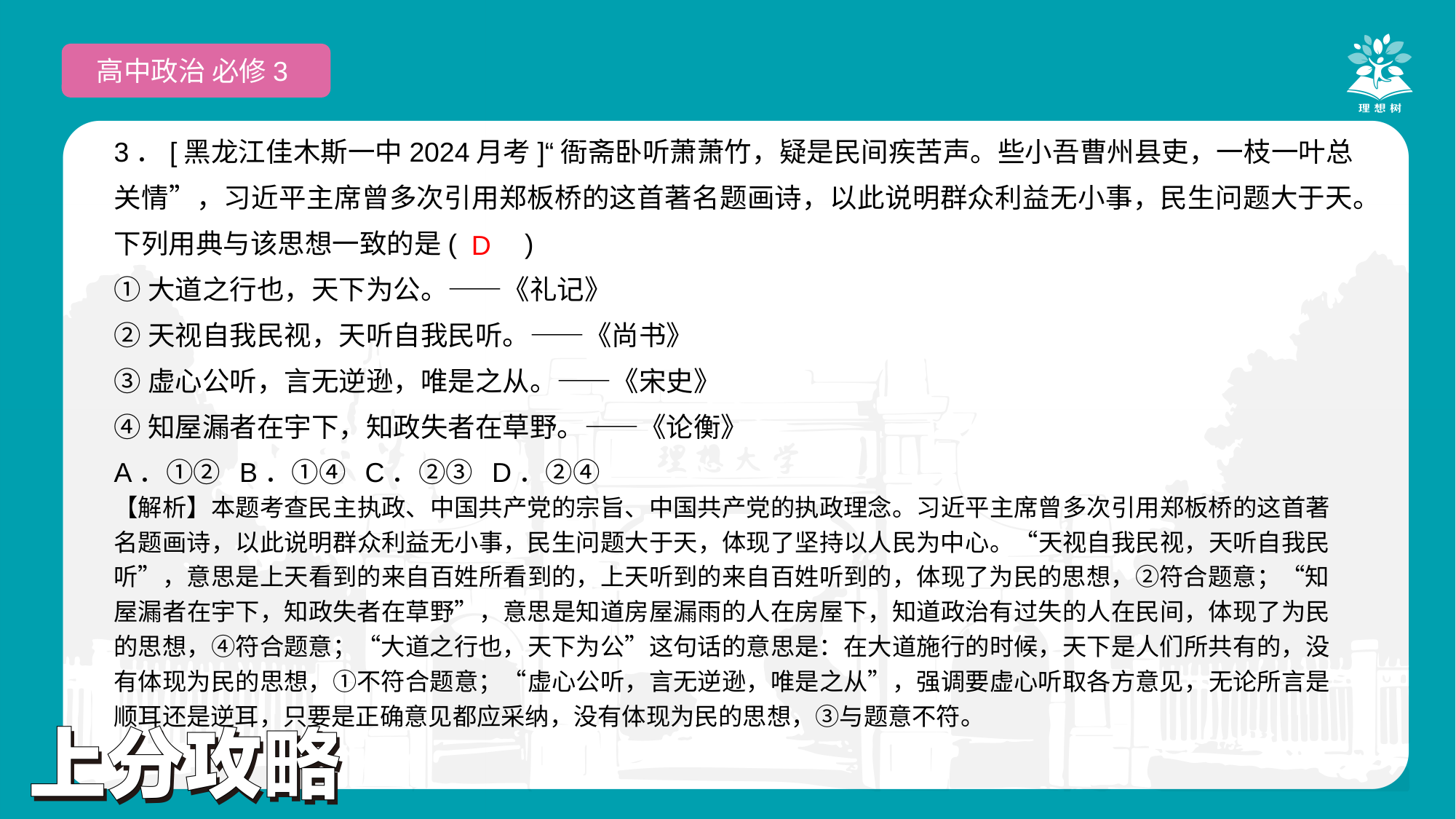

高中政治 必修3
3．[黑龙江佳木斯一中2024月考]“衙斋卧听萧萧竹，疑是民间疾苦声。些小吾曹州县吏，一枝一叶总关情”，习近平主席曾多次引用郑板桥的这首著名题画诗，以此说明群众利益无小事，民生问题大于天。下列用典与该思想一致的是(　　)
①大道之行也，天下为公。——《礼记》
②天视自我民视，天听自我民听。——《尚书》
③虚心公听，言无逆逊，唯是之从。——《宋史》
④知屋漏者在宇下，知政失者在草野。——《论衡》
A．①②  B．①④  C．②③  D．②④
D
【解析】本题考查民主执政、中国共产党的宗旨、中国共产党的执政理念。习近平主席曾多次引用郑板桥的这首著名题画诗，以此说明群众利益无小事，民生问题大于天，体现了坚持以人民为中心。“天视自我民视，天听自我民听”，意思是上天看到的来自百姓所看到的，上天听到的来自百姓听到的，体现了为民的思想，②符合题意；“知屋漏者在宇下，知政失者在草野”，意思是知道房屋漏雨的人在房屋下，知道政治有过失的人在民间，体现了为民的思想，④符合题意；“大道之行也，天下为公”这句话的意思是：在大道施行的时候，天下是人们所共有的，没有体现为民的思想，①不符合题意；“虚心公听，言无逆逊，唯是之从”，强调要虚心听取各方意见，无论所言是顺耳还是逆耳，只要是正确意见都应采纳，没有体现为民的思想，③与题意不符。